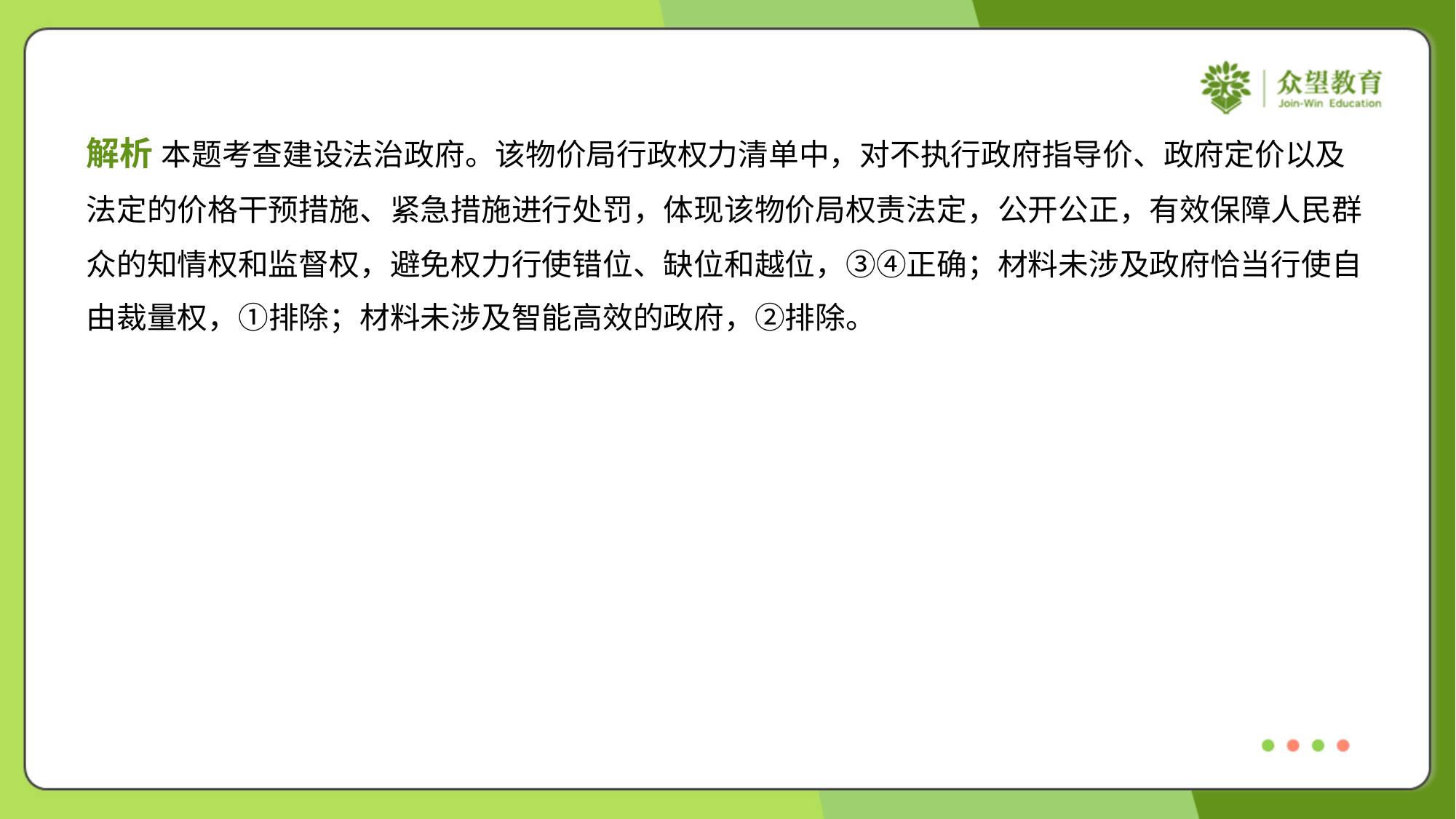

解析 本题考查建设法治政府。该物价局行政权力清单中，对不执行政府指导价、政府定价以及
法定的价格干预措施、紧急措施进行处罚，体现该物价局权责法定，公开公正，有效保障人民群
众的知情权和监督权，避免权力行使错位、缺位和越位，③④正确；材料未涉及政府恰当行使自
由裁量权，①排除；材料未涉及智能高效的政府，②排除。